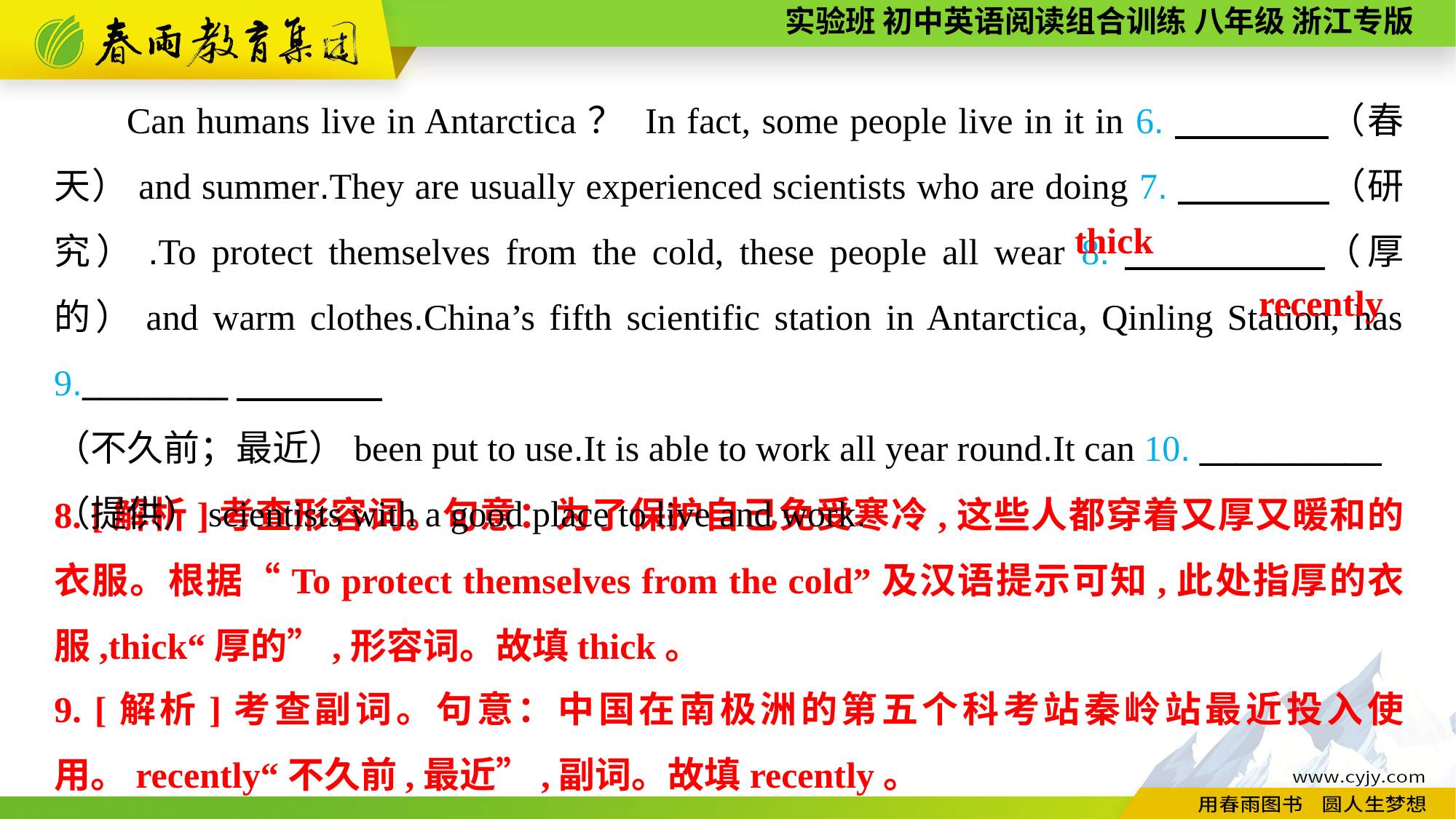

Can humans live in Antarctica？ In fact, some people live in it in 6.　　　　（春天）and summer.They are usually experienced scientists who are doing 7.　　　　（研究）.To protect themselves from the cold, these people all wear 8.　　　  　（厚的）and warm clothes.China’s fifth scientific station in Antarctica, Qinling Station, has 9.________
（不久前；最近）been put to use.It is able to work all year round.It can 10. __________
（提供）scientists with a good place to live and work.
thick
recently
8. [解析]考查形容词。句意：为了保护自己免受寒冷,这些人都穿着又厚又暖和的衣服。根据“To protect themselves from the cold”及汉语提示可知,此处指厚的衣服,thick“厚的”,形容词。故填thick。
9. [解析]考查副词。句意：中国在南极洲的第五个科考站秦岭站最近投入使用。recently“不久前,最近”,副词。故填recently。